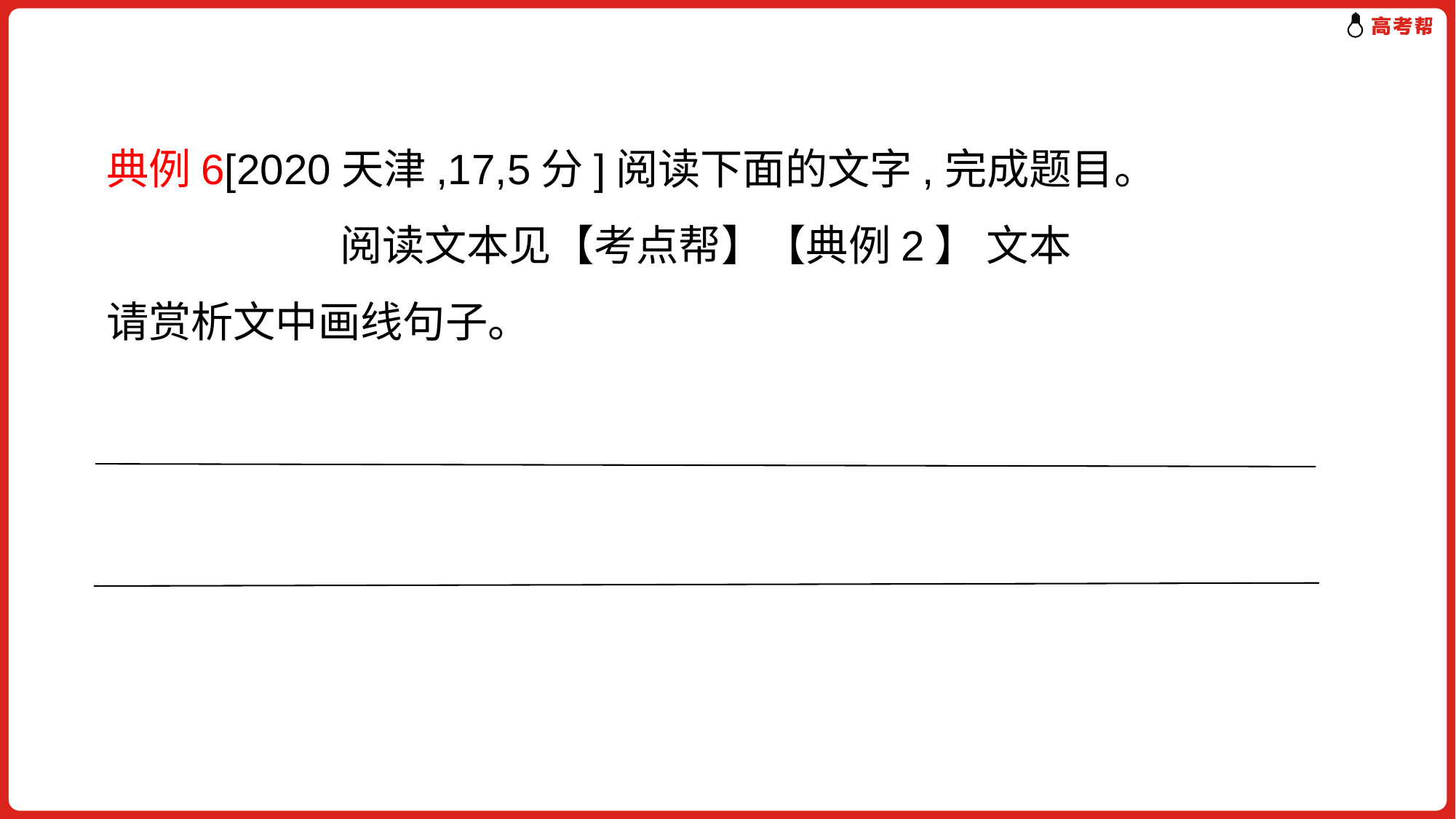

典例6[2020天津,17,5分]阅读下面的文字,完成题目。
阅读文本见【考点帮】【典例2】 文本
请赏析文中画线句子。